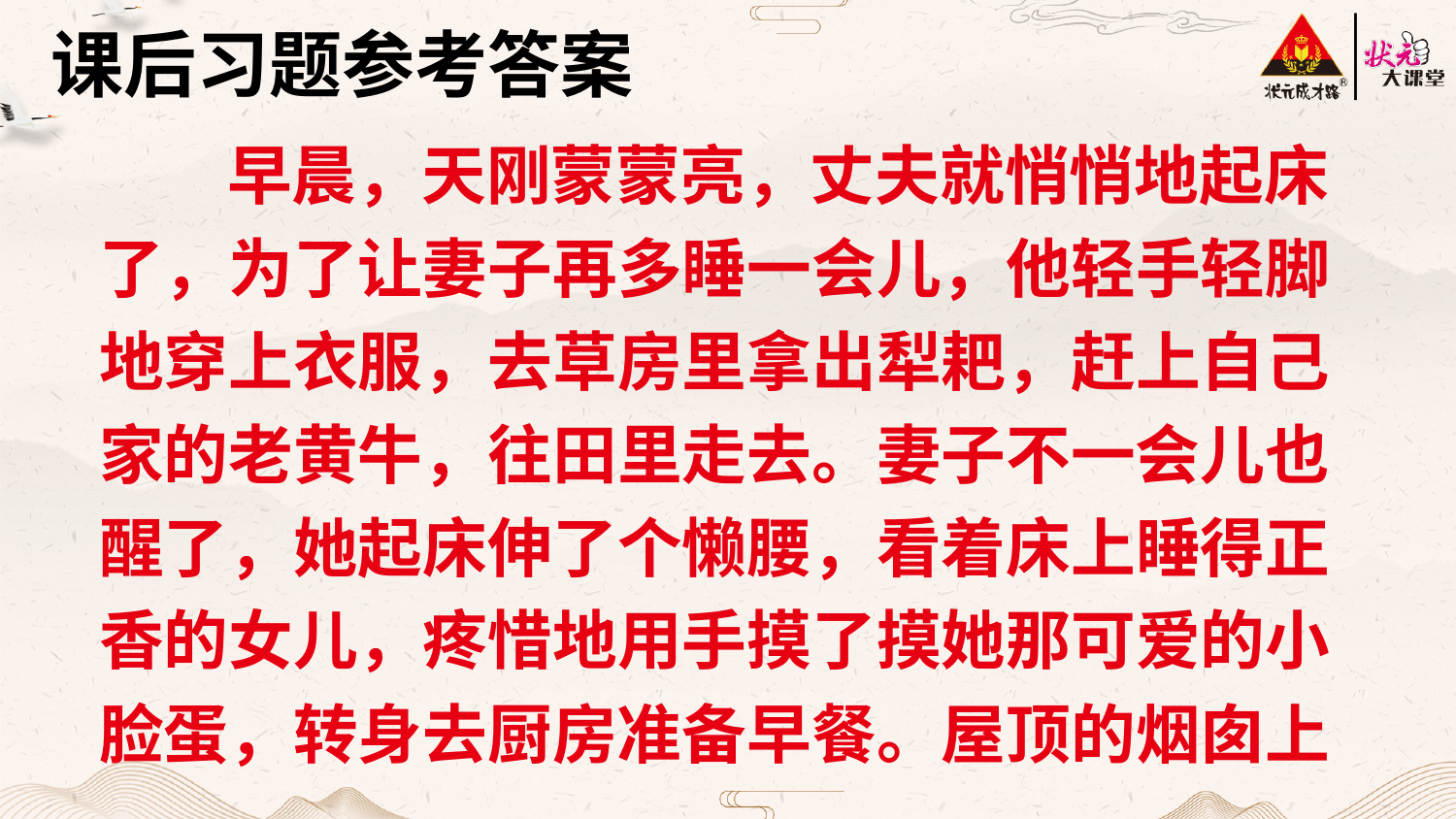

课后习题参考答案
早晨，天刚蒙蒙亮，丈夫就悄悄地起床了，为了让妻子再多睡一会儿，他轻手轻脚地穿上衣服，去草房里拿出犁耙，赶上自己家的老黄牛，往田里走去。妻子不一会儿也醒了，她起床伸了个懒腰，看着床上睡得正香的女儿，疼惜地用手摸了摸她那可爱的小脸蛋，转身去厨房准备早餐。屋顶的烟囱上